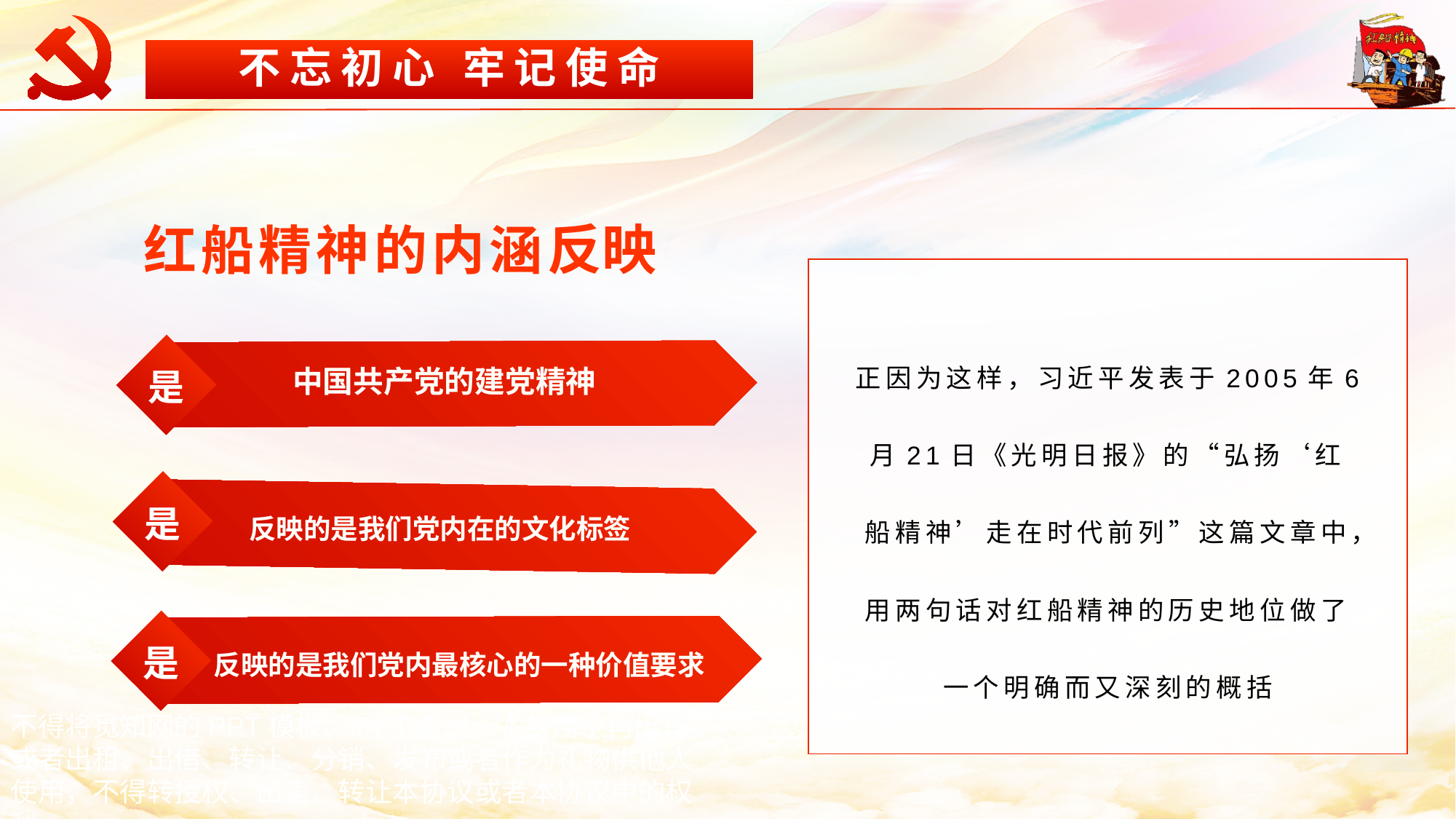

延迟符可删除
# 不忘初心 牢记使命

红船精神的内涵反映

正因为这样，习近平发表于2005年6月21日《光明日报》的“弘扬‘红船精神’走在时代前列”这篇文章中，用两句话对红船精神的历史地位做了一个明确而又深刻的概括

是
中国共产党的建党精神

是
反映的是我们党内在的文化标签

是
反映的是我们党内最核心的一种价值要求